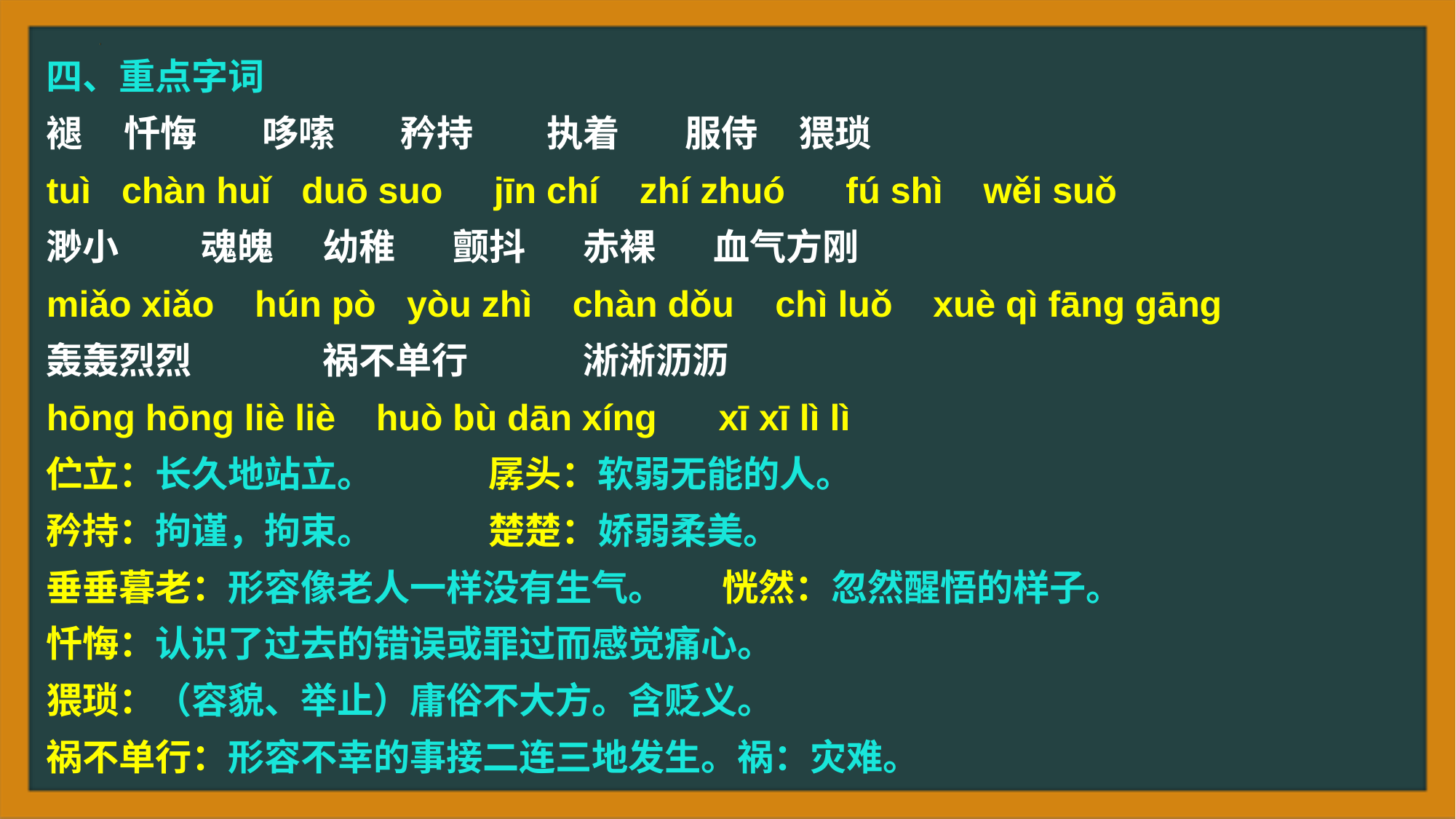

四、重点字词
褪     忏悔        哆嗦        矜持         执着        服侍     猥琐
tuì   chàn huǐ   duō suo     jīn chí    zhí zhuó      fú shì    wěi suǒ
渺小          魂魄      幼稚       颤抖       赤裸       血气方刚
miǎo xiǎo    hún pò   yòu zhì    chàn dǒu    chì luǒ    xuè qì fāng gāng
轰轰烈烈                祸不单行              淅淅沥沥
hōng hōng liè liè    huò bù dān xíng      xī xī lì lì
伫立：长久地站立。              孱头：软弱无能的人。
矜持：拘谨，拘束。              楚楚：娇弱柔美。
垂垂暮老：形容像老人一样没有生气。       恍然：忽然醒悟的样子。
忏悔：认识了过去的错误或罪过而感觉痛心。
猥琐：（容貌、举止）庸俗不大方。含贬义。
祸不单行：形容不幸的事接二连三地发生。祸：灾难。